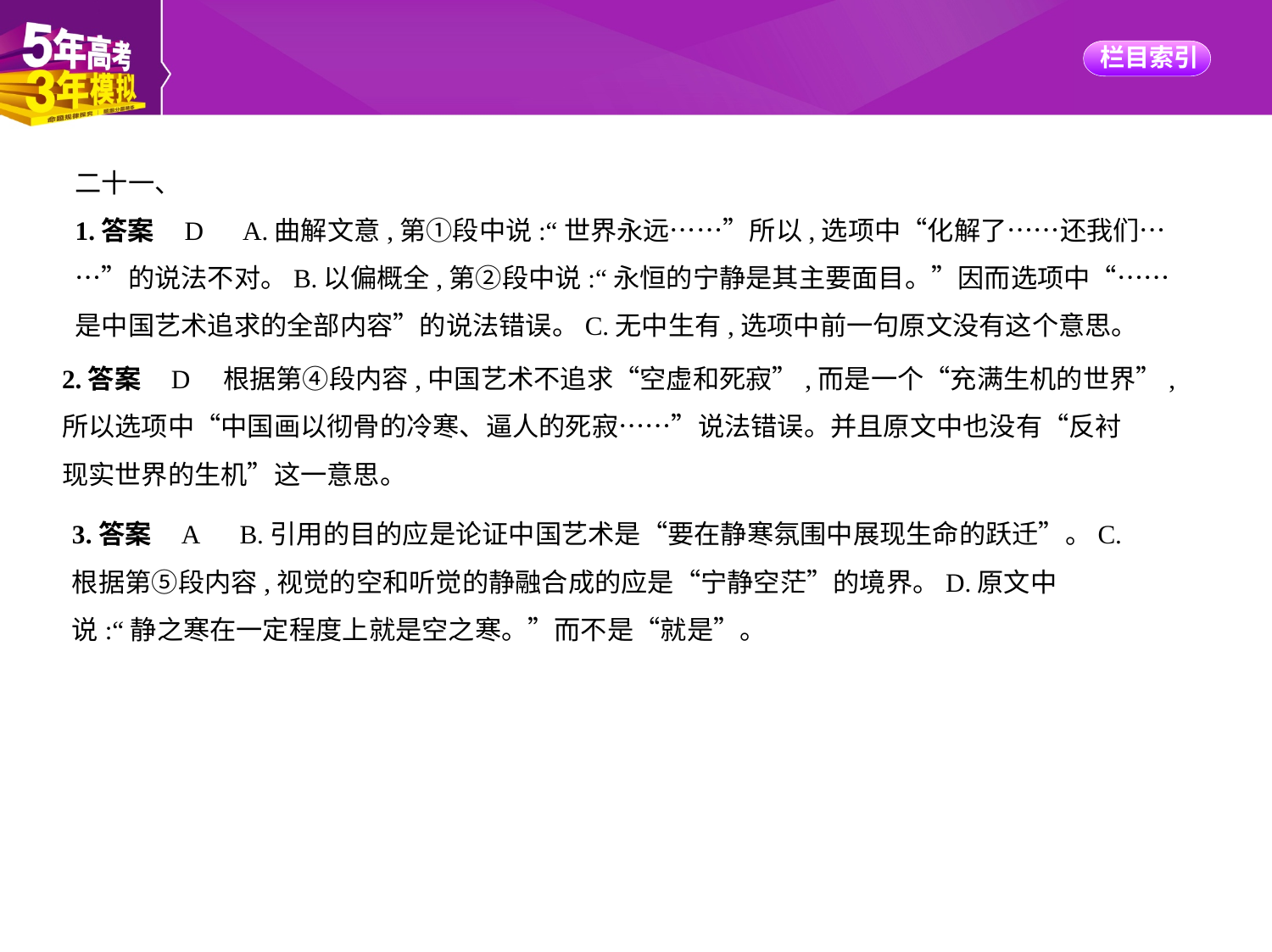

二十一、
1.答案    D　A.曲解文意,第①段中说:“世界永远……”所以,选项中“化解了……还我们…
…”的说法不对。B.以偏概全,第②段中说:“永恒的宁静是其主要面目。”因而选项中“……
是中国艺术追求的全部内容”的说法错误。C.无中生有,选项中前一句原文没有这个意思。
2.答案    D　根据第④段内容,中国艺术不追求“空虚和死寂”,而是一个“充满生机的世界”,
所以选项中“中国画以彻骨的冷寒、逼人的死寂……”说法错误。并且原文中也没有“反衬
现实世界的生机”这一意思。
3.答案    A　B.引用的目的应是论证中国艺术是“要在静寒氛围中展现生命的跃迁”。C.根据第⑤段内容,视觉的空和听觉的静融合成的应是“宁静空茫”的境界。D.原文中说:“静之寒在一定程度上就是空之寒。”而不是“就是”。